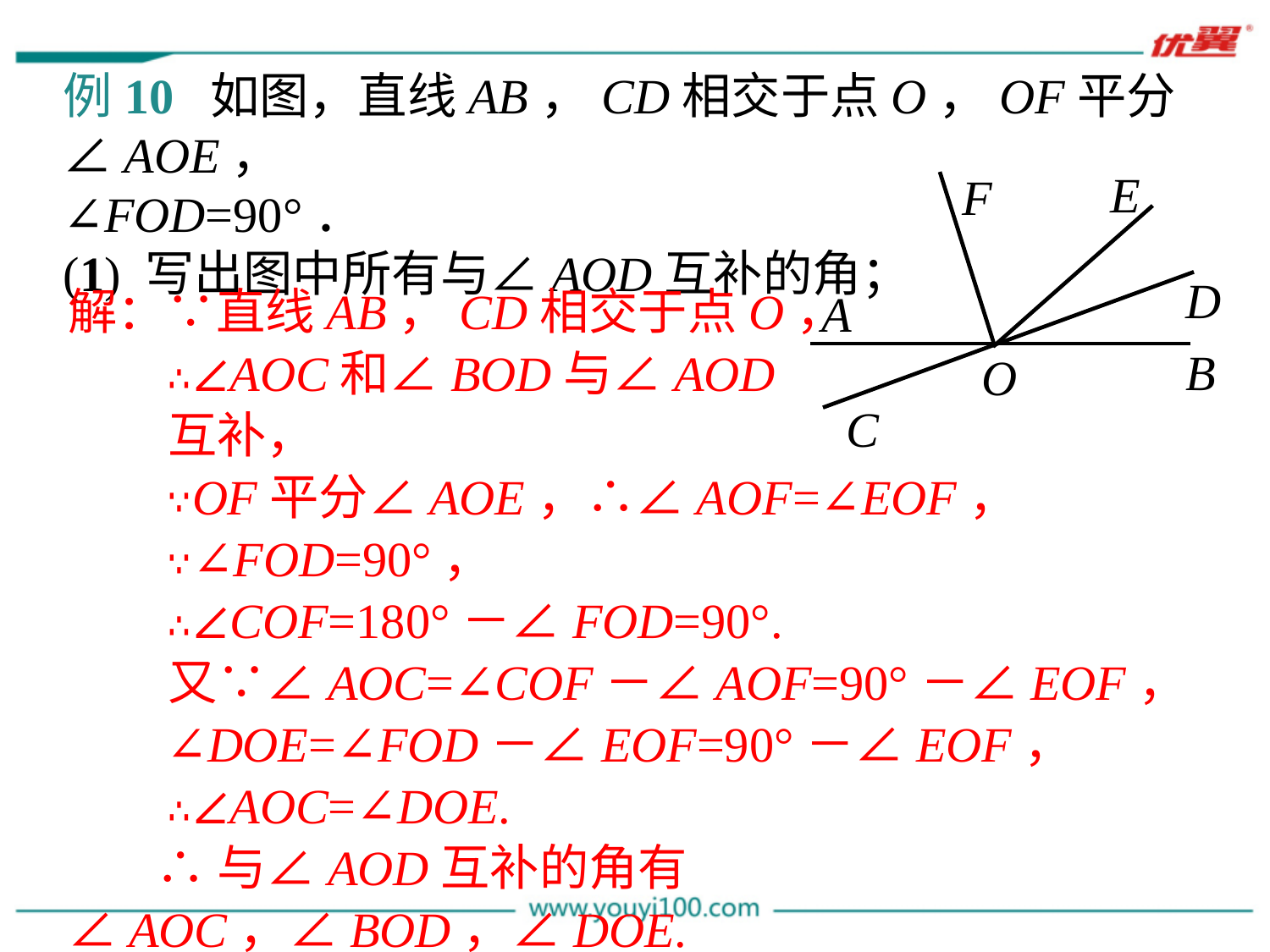

例10  如图，直线AB，CD相交于点O，OF平分∠AOE，
∠FOD=90°．
(1) 写出图中所有与∠AOD互补的角；

E
F
D
A
B
O
C
解：∵直线AB，CD相交于点O，
        ∴∠AOC和∠BOD与∠AOD
        互补，
        ∵OF平分∠AOE，∴∠AOF=∠EOF，
        ∵∠FOD=90°，
        ∴∠COF=180°－∠FOD=90°.
        又∵∠AOC=∠COF－∠AOF=90°－∠EOF，
        ∠DOE=∠FOD－∠EOF=90°－∠EOF，
        ∴∠AOC=∠DOE.
        ∴与∠AOD互补的角有∠AOC，∠BOD，∠DOE.